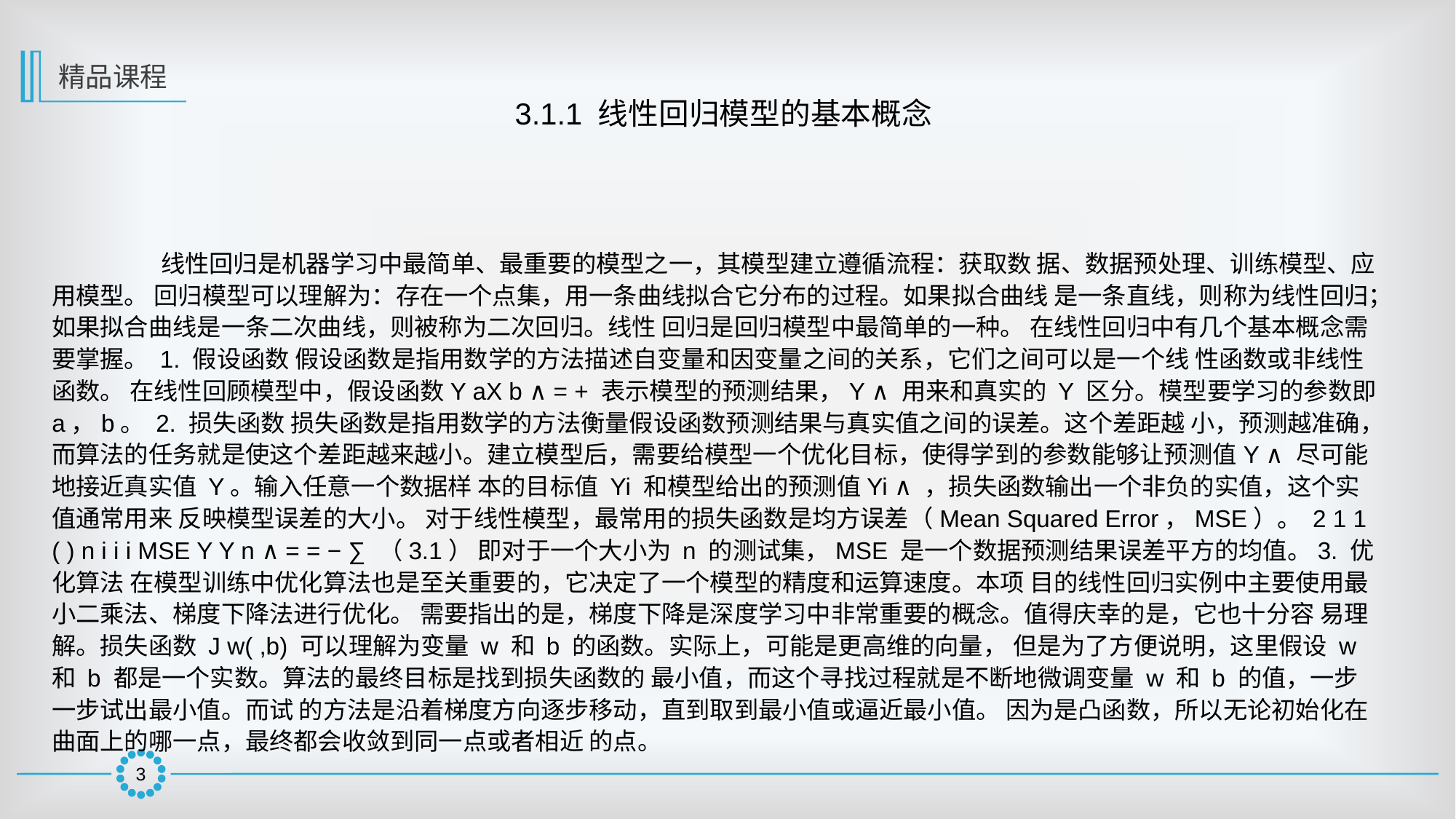

精品课程
3.1.1 线性回归模型的基本概念
	线性回归是机器学习中最简单、最重要的模型之一，其模型建立遵循流程：获取数 据、数据预处理、训练模型、应用模型。 回归模型可以理解为：存在一个点集，用一条曲线拟合它分布的过程。如果拟合曲线 是一条直线，则称为线性回归；如果拟合曲线是一条二次曲线，则被称为二次回归。线性 回归是回归模型中最简单的一种。 在线性回归中有几个基本概念需要掌握。 1. 假设函数 假设函数是指用数学的方法描述自变量和因变量之间的关系，它们之间可以是一个线 性函数或非线性函数。 在线性回顾模型中，假设函数Y aX b ∧ = + 表示模型的预测结果，Y ∧ 用来和真实的 Y 区分。模型要学习的参数即 a，b。 2. 损失函数 损失函数是指用数学的方法衡量假设函数预测结果与真实值之间的误差。这个差距越 小，预测越准确，而算法的任务就是使这个差距越来越小。建立模型后，需要给模型一个优化目标，使得学到的参数能够让预测值Y ∧ 尽可能地接近真实值 Y。输入任意一个数据样 本的目标值 Yi 和模型给出的预测值Yi ∧ ，损失函数输出一个非负的实值，这个实值通常用来 反映模型误差的大小。 对于线性模型，最常用的损失函数是均方误差（Mean Squared Error，MSE）。 2 1 1 ( ) n i i i MSE Y Y n ∧ = = − ∑ （3.1） 即对于一个大小为 n 的测试集，MSE 是一个数据预测结果误差平方的均值。3. 优化算法 在模型训练中优化算法也是至关重要的，它决定了一个模型的精度和运算速度。本项 目的线性回归实例中主要使用最小二乘法、梯度下降法进行优化。 需要指出的是，梯度下降是深度学习中非常重要的概念。值得庆幸的是，它也十分容 易理解。损失函数 J w( ,b) 可以理解为变量 w 和 b 的函数。实际上，可能是更高维的向量， 但是为了方便说明，这里假设 w 和 b 都是一个实数。算法的最终目标是找到损失函数的 最小值，而这个寻找过程就是不断地微调变量 w 和 b 的值，一步一步试出最小值。而试 的方法是沿着梯度方向逐步移动，直到取到最小值或逼近最小值。 因为是凸函数，所以无论初始化在曲面上的哪一点，最终都会收敛到同一点或者相近 的点。

3